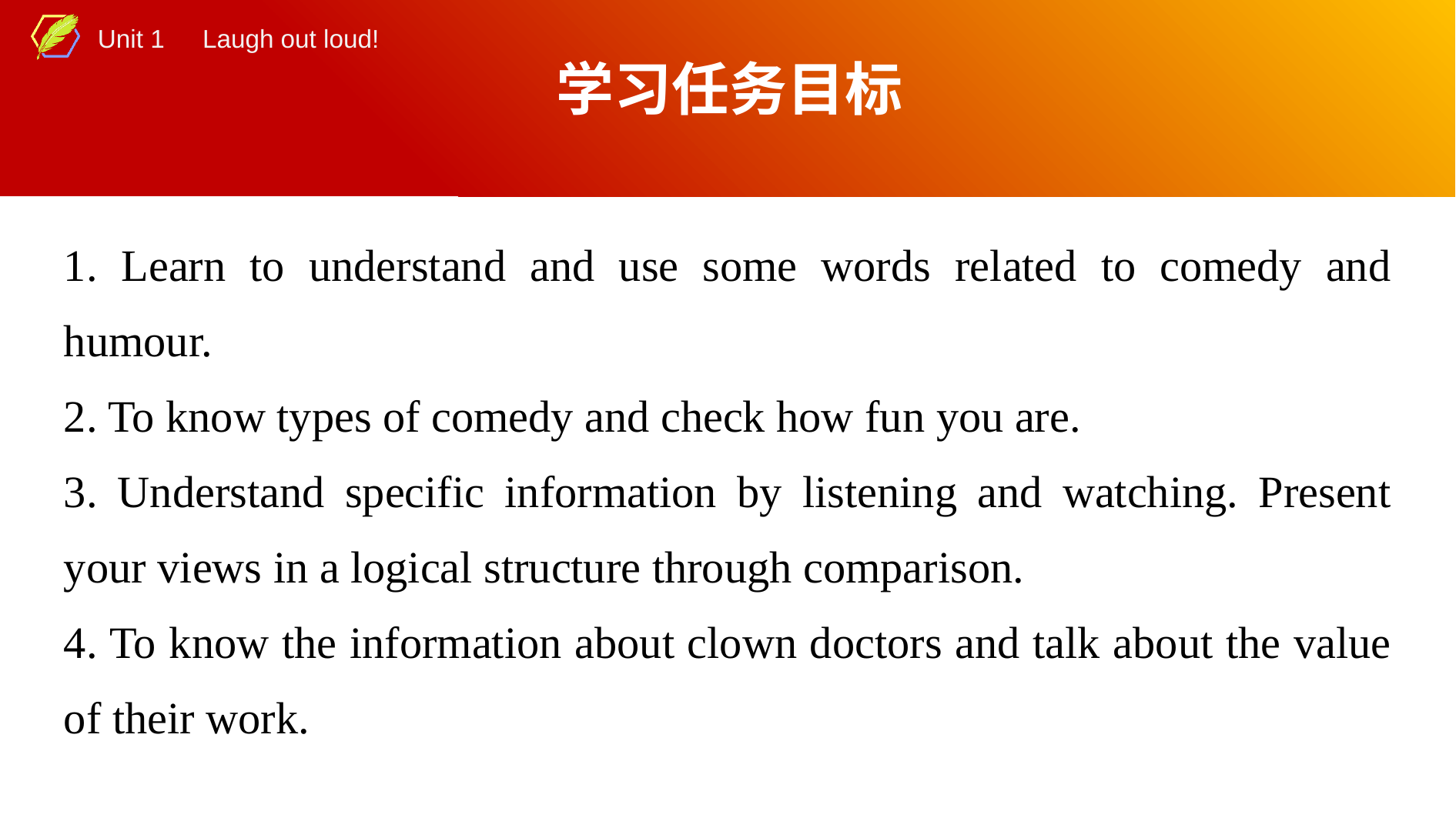

学习任务目标
1. Learn to understand and use some words related to comedy and humour.
2. To know types of comedy and check how fun you are.
3. Understand specific information by listening and watching. Present your views in a logical structure through comparison.
4. To know the information about clown doctors and talk about the value of their work.